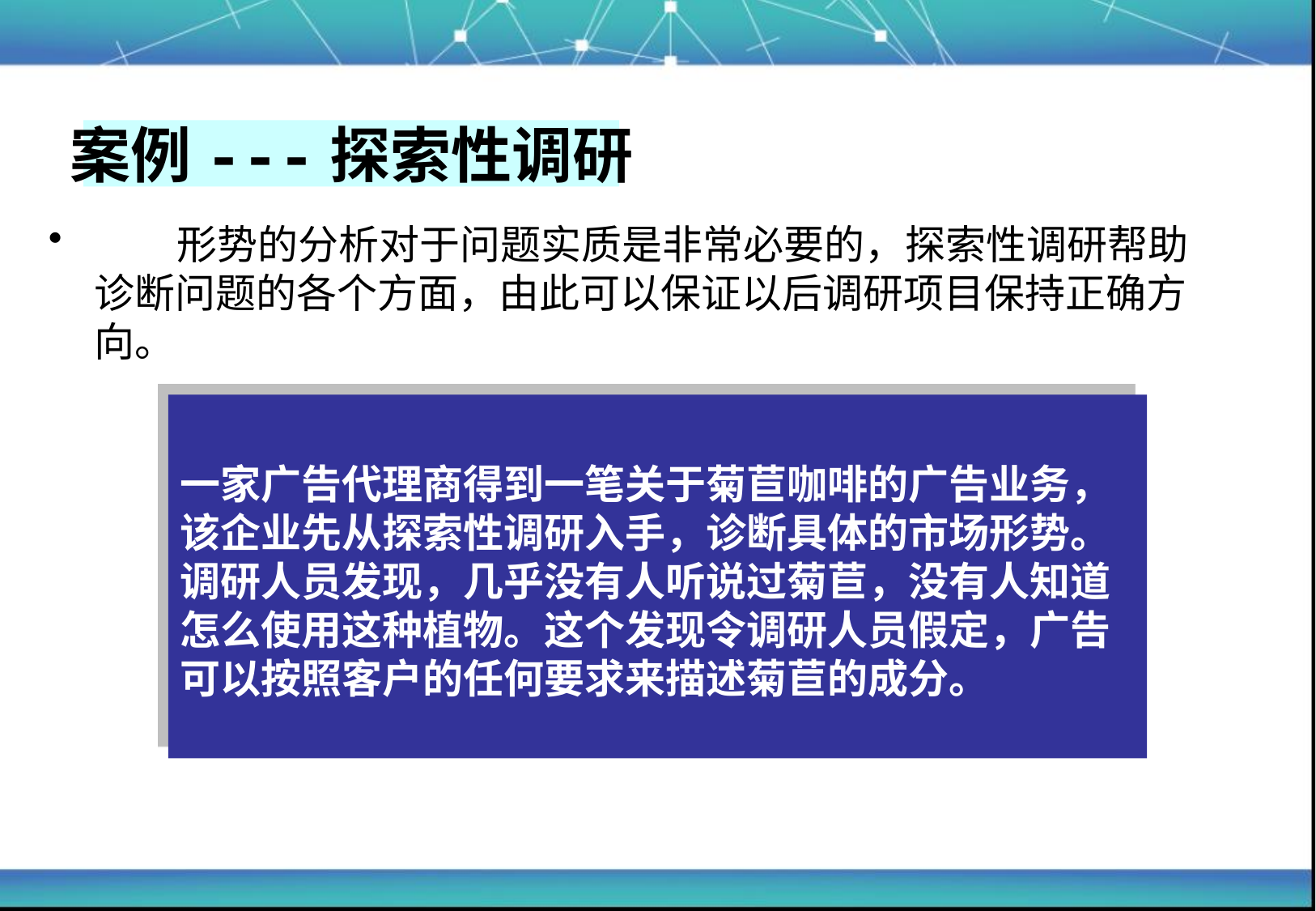

案例---探索性调研
        形势的分析对于问题实质是非常必要的，探索性调研帮助诊断问题的各个方面，由此可以保证以后调研项目保持正确方向。

一家广告代理商得到一笔关于菊苣咖啡的广告业务，该企业先从探索性调研入手，诊断具体的市场形势。调研人员发现，几乎没有人听说过菊苣，没有人知道怎么使用这种植物。这个发现令调研人员假定，广告可以按照客户的任何要求来描述菊苣的成分。